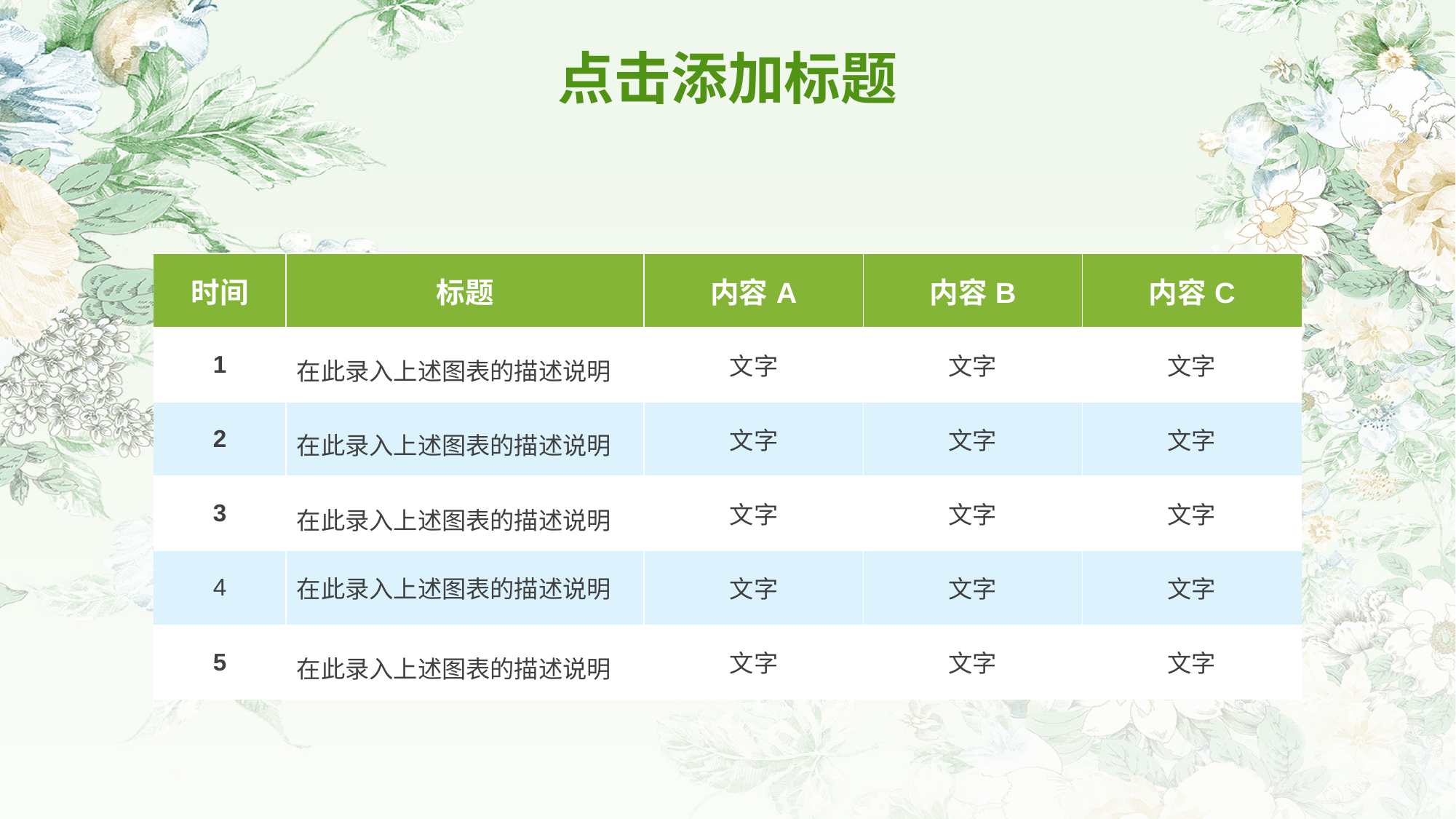

点击添加标题
| 时间 | 标题 | 内容A | 内容B | 内容C |
| --- | --- | --- | --- | --- |
| 1 | 在此录入上述图表的描述说明 | 文字 | 文字 | 文字 |
| 2 | 在此录入上述图表的描述说明 | 文字 | 文字 | 文字 |
| 3 | 在此录入上述图表的描述说明 | 文字 | 文字 | 文字 |
| 4 | 在此录入上述图表的描述说明 | 文字 | 文字 | 文字 |
| 5 | 在此录入上述图表的描述说明 | 文字 | 文字 | 文字 |